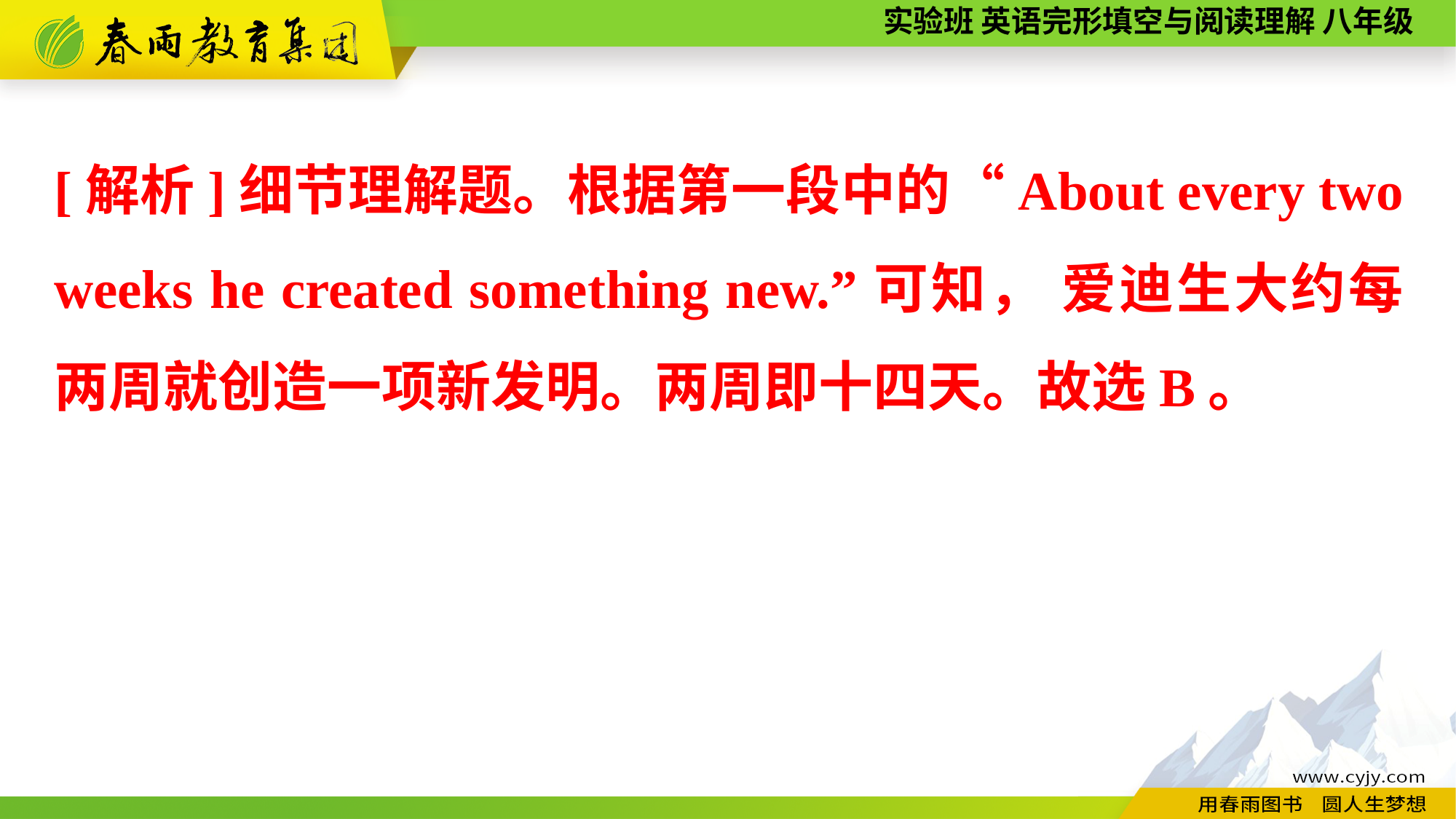

[解析]细节理解题。根据第一段中的“About every two weeks he created something new.”可知， 爱迪生大约每两周就创造一项新发明。两周即十四天。故选B。